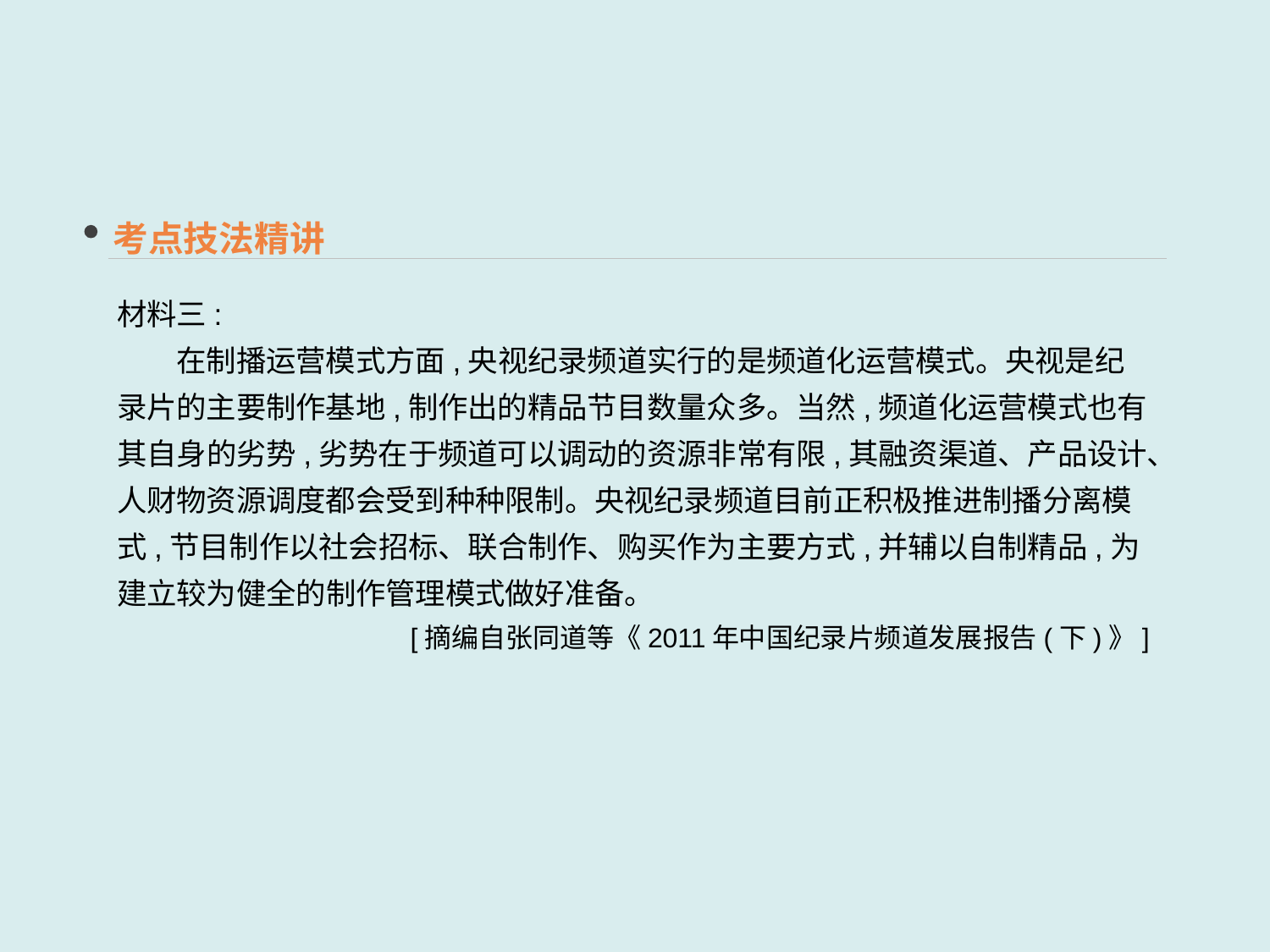

考点技法精讲

材料三:
　　在制播运营模式方面,央视纪录频道实行的是频道化运营模式。央视是纪录片的主要制作基地,制作出的精品节目数量众多。当然,频道化运营模式也有其自身的劣势,劣势在于频道可以调动的资源非常有限,其融资渠道、产品设计、人财物资源调度都会受到种种限制。央视纪录频道目前正积极推进制播分离模式,节目制作以社会招标、联合制作、购买作为主要方式,并辅以自制精品,为建立较为健全的制作管理模式做好准备。
[摘编自张同道等《2011年中国纪录片频道发展报告(下)》]